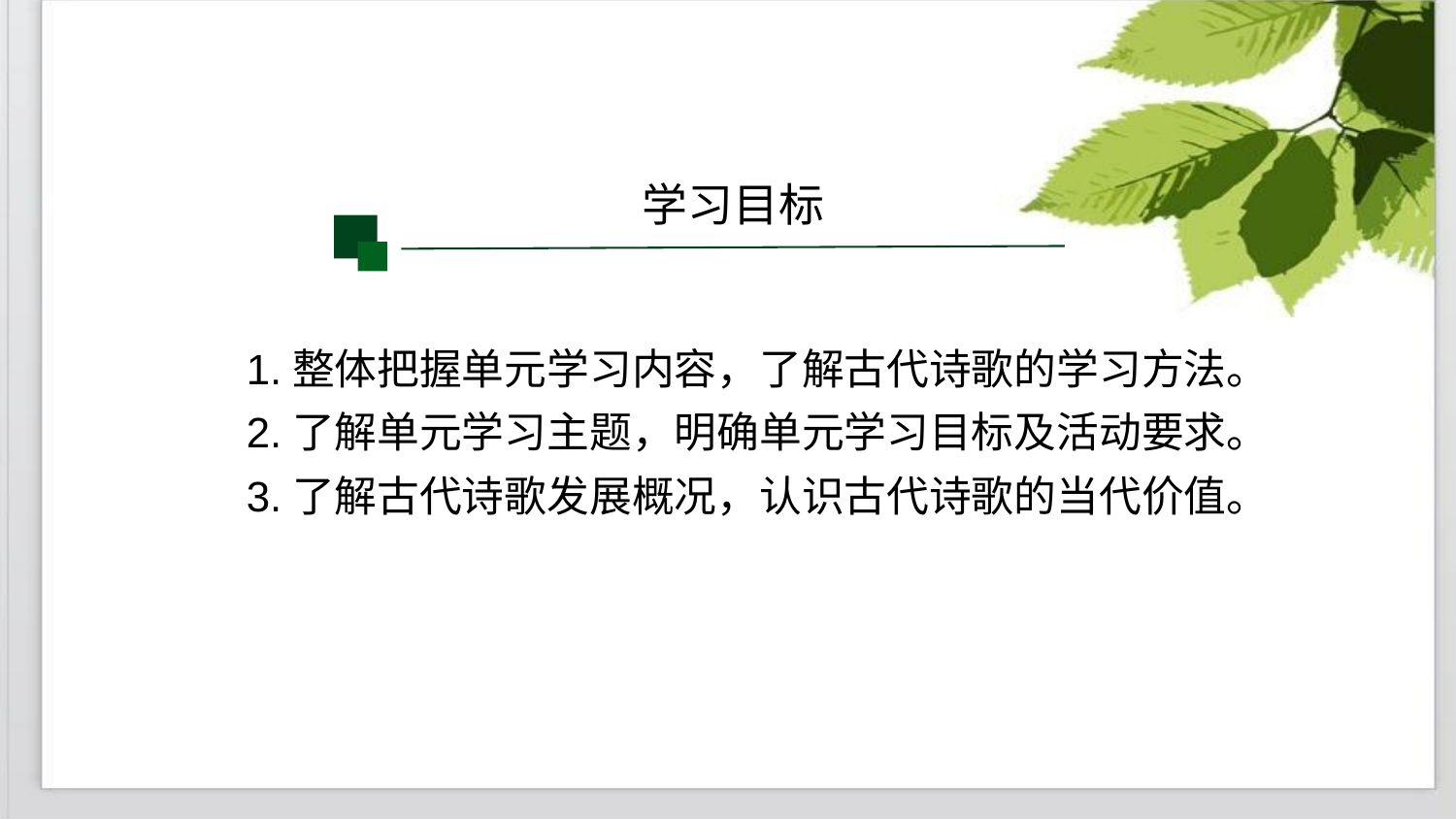

学习目标

1.整体把握单元学习内容，了解古代诗歌的学习方法。
2.了解单元学习主题，明确单元学习目标及活动要求。
3.了解古代诗歌发展概况，认识古代诗歌的当代价值。